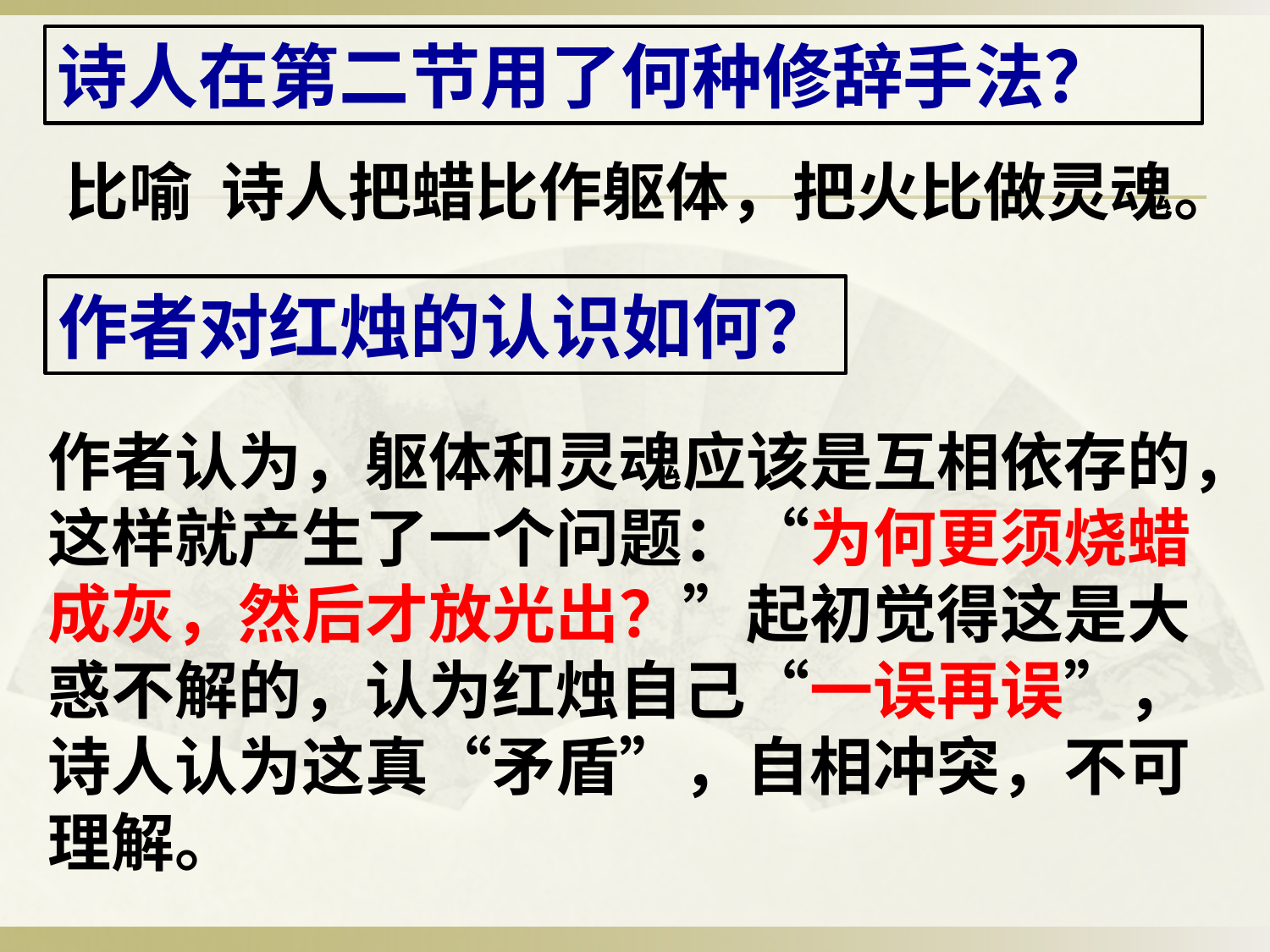

诗人在第二节用了何种修辞手法？
比喻  诗人把蜡比作躯体，把火比做灵魂。
作者对红烛的认识如何？
作者认为，躯体和灵魂应该是互相依存的，这样就产生了一个问题：“为何更须烧蜡成灰，然后才放光出？”起初觉得这是大惑不解的，认为红烛自己“一误再误”，诗人认为这真“矛盾”，自相冲突，不可理解。